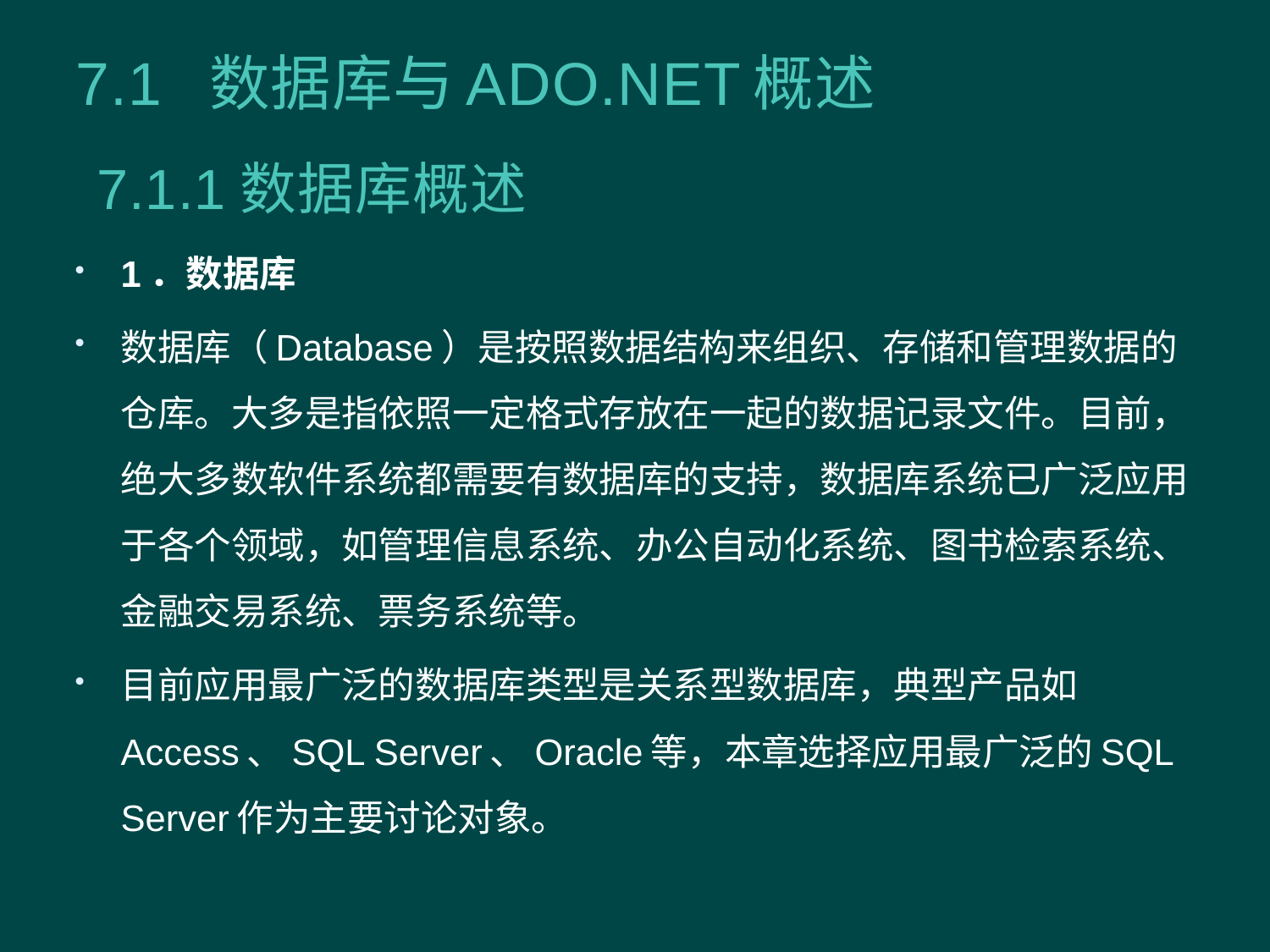

# 7.1  数据库与ADO.NET概述
7.1.1数据库概述
1．数据库
数据库（Database）是按照数据结构来组织、存储和管理数据的仓库。大多是指依照一定格式存放在一起的数据记录文件。目前，绝大多数软件系统都需要有数据库的支持，数据库系统已广泛应用于各个领域，如管理信息系统、办公自动化系统、图书检索系统、金融交易系统、票务系统等。
目前应用最广泛的数据库类型是关系型数据库，典型产品如Access、SQL Server、Oracle等，本章选择应用最广泛的SQL Server作为主要讨论对象。